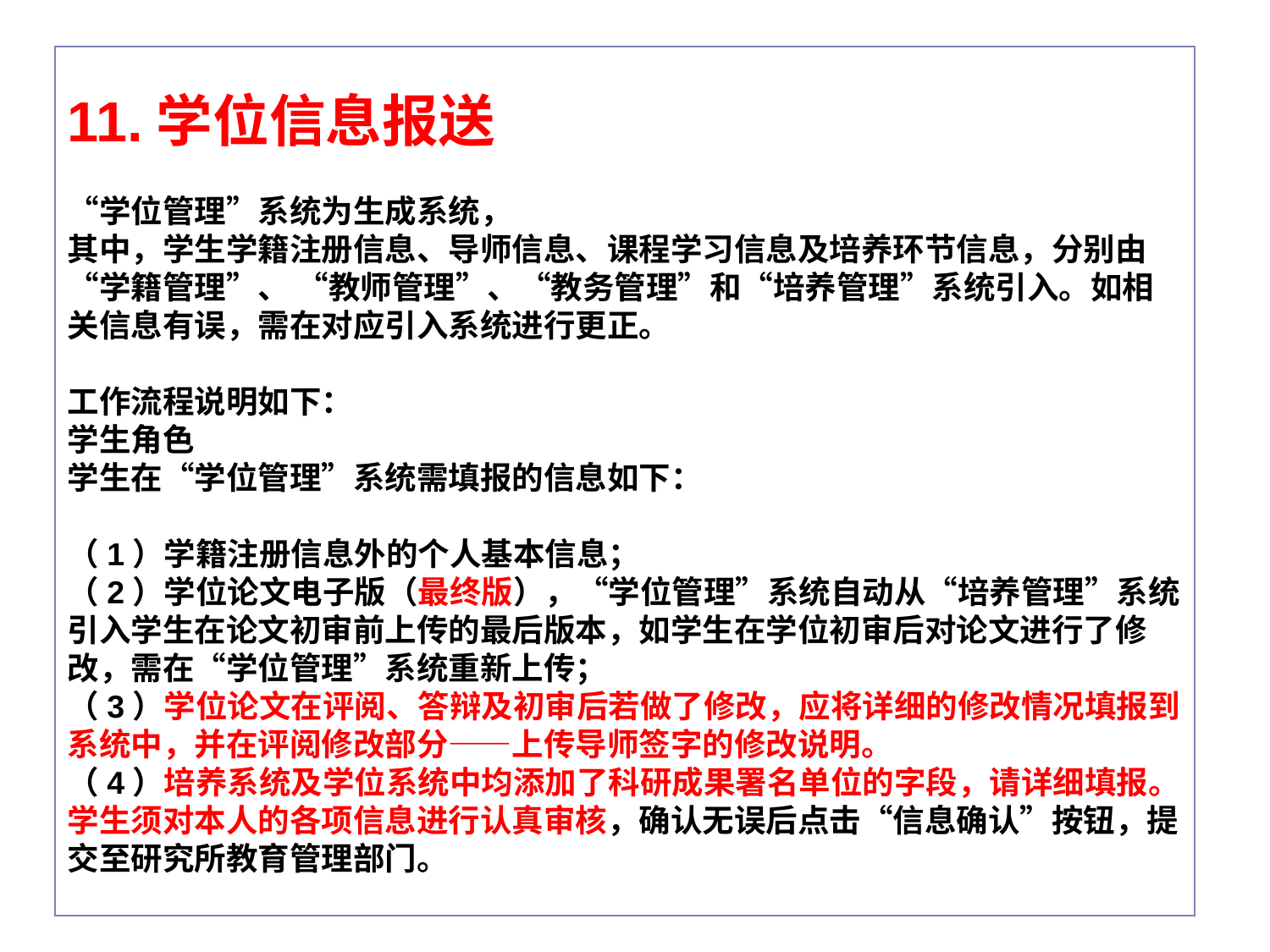

# 11.学位信息报送 “学位管理”系统为生成系统， 其中，学生学籍注册信息、导师信息、课程学习信息及培养环节信息，分别由“学籍管理”、 “教师管理”、“教务管理”和“培养管理”系统引入。如相关信息有误，需在对应引入系统进行更正。 工作流程说明如下： 学生角色 学生在“学位管理”系统需填报的信息如下： （1）学籍注册信息外的个人基本信息； （2）学位论文电子版（最终版），“学位管理”系统自动从“培养管理”系统引入学生在论文初审前上传的最后版本，如学生在学位初审后对论文进行了修改，需在“学位管理”系统重新上传； （3）学位论文在评阅、答辩及初审后若做了修改，应将详细的修改情况填报到系统中，并在评阅修改部分——上传导师签字的修改说明。 （4）培养系统及学位系统中均添加了科研成果署名单位的字段，请详细填报。 学生须对本人的各项信息进行认真审核，确认无误后点击“信息确认”按钮，提交至研究所教育管理部门。